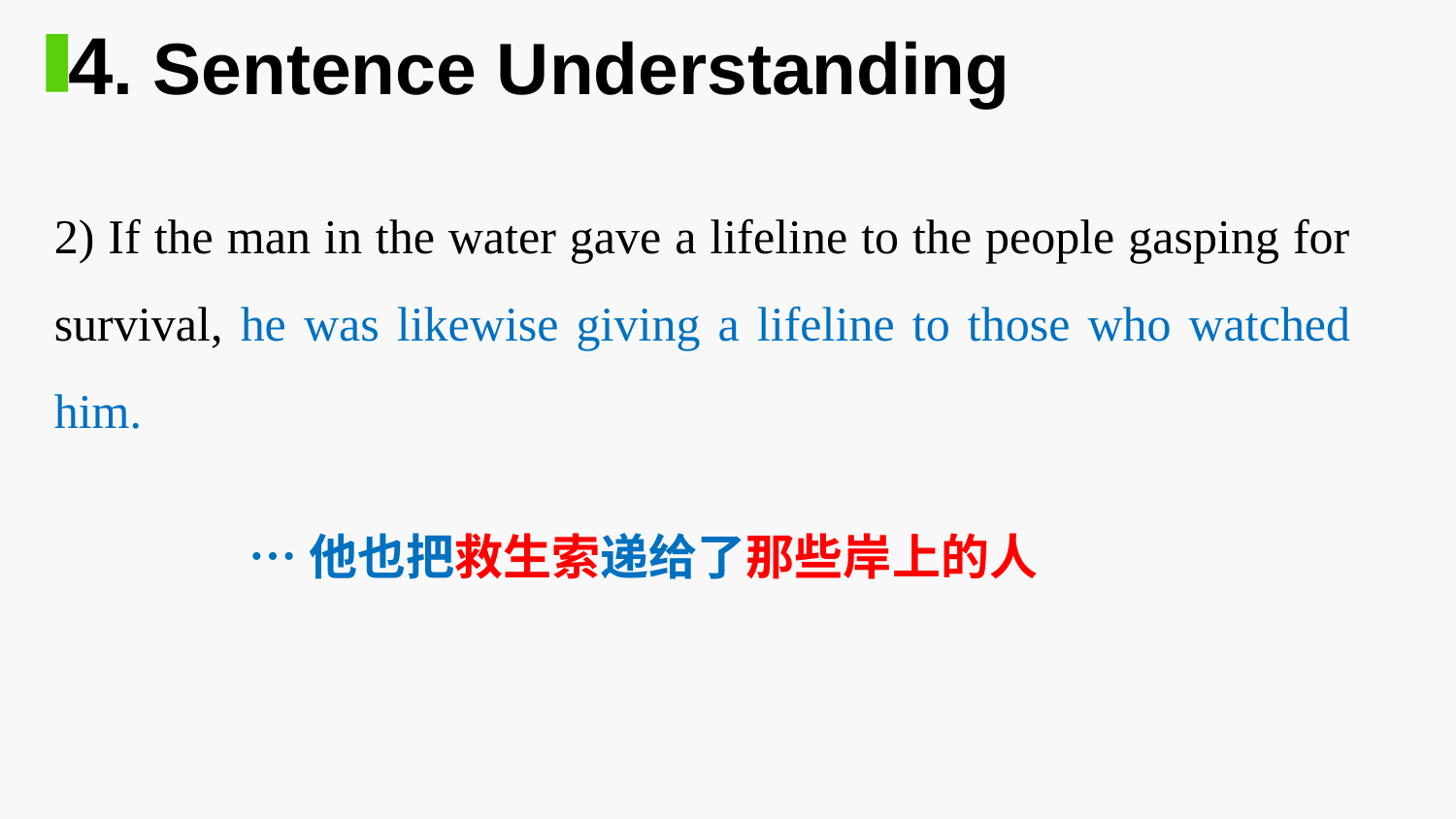

4. Sentence Understanding

2) If the man in the water gave a lifeline to the people gasping for survival, he was likewise giving a lifeline to those who watched him.

…他也把救生索递给了那些岸上的人